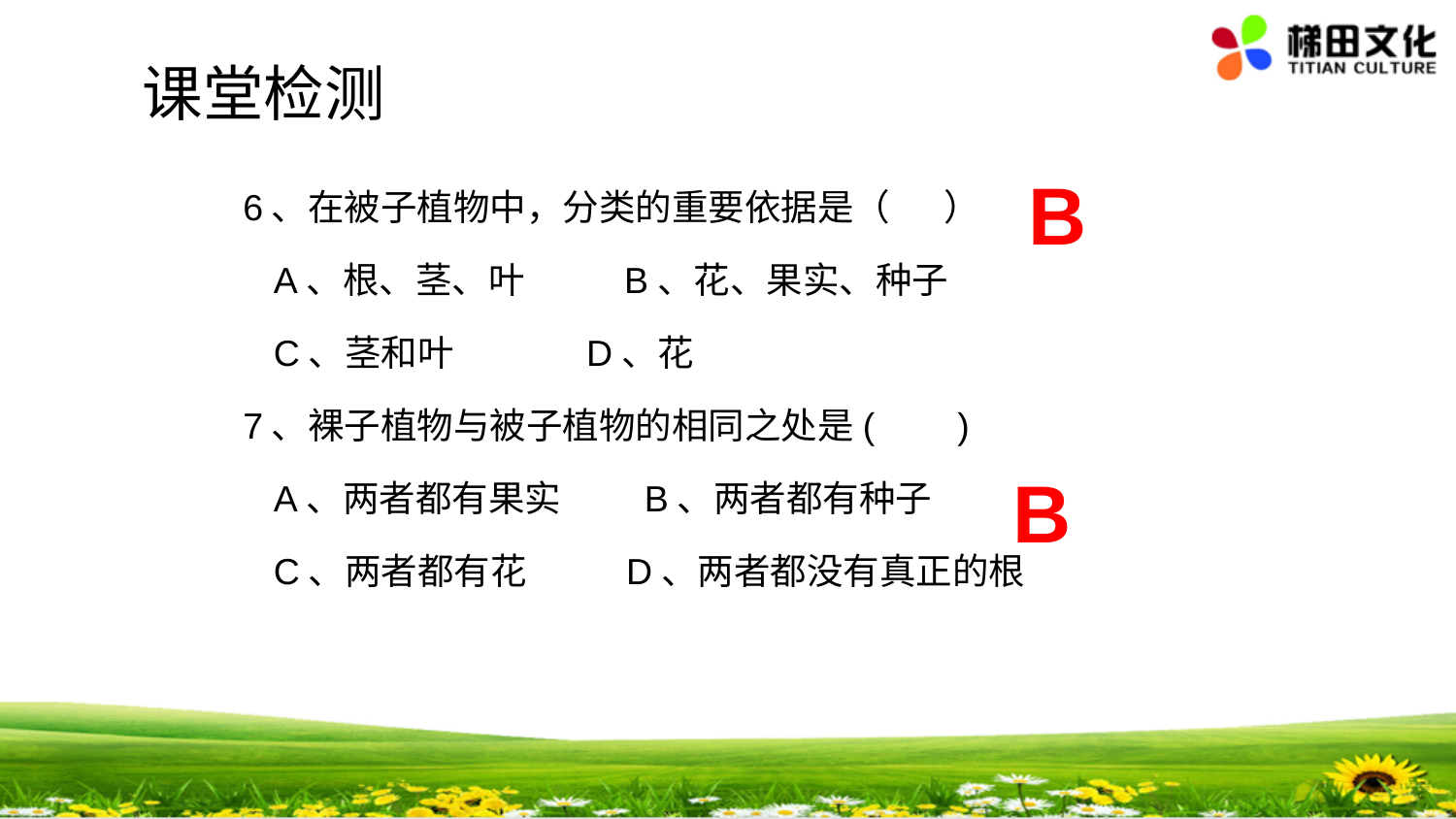

课堂检测
6、在被子植物中，分类的重要依据是（  　）
   A、根、茎、叶           B、花、果实、种子
   C、茎和叶               D、花
7、裸子植物与被子植物的相同之处是(  　 )
   A、两者都有果实         B、两者都有种子
   C、两者都有花           D、两者都没有真正的根

B
B